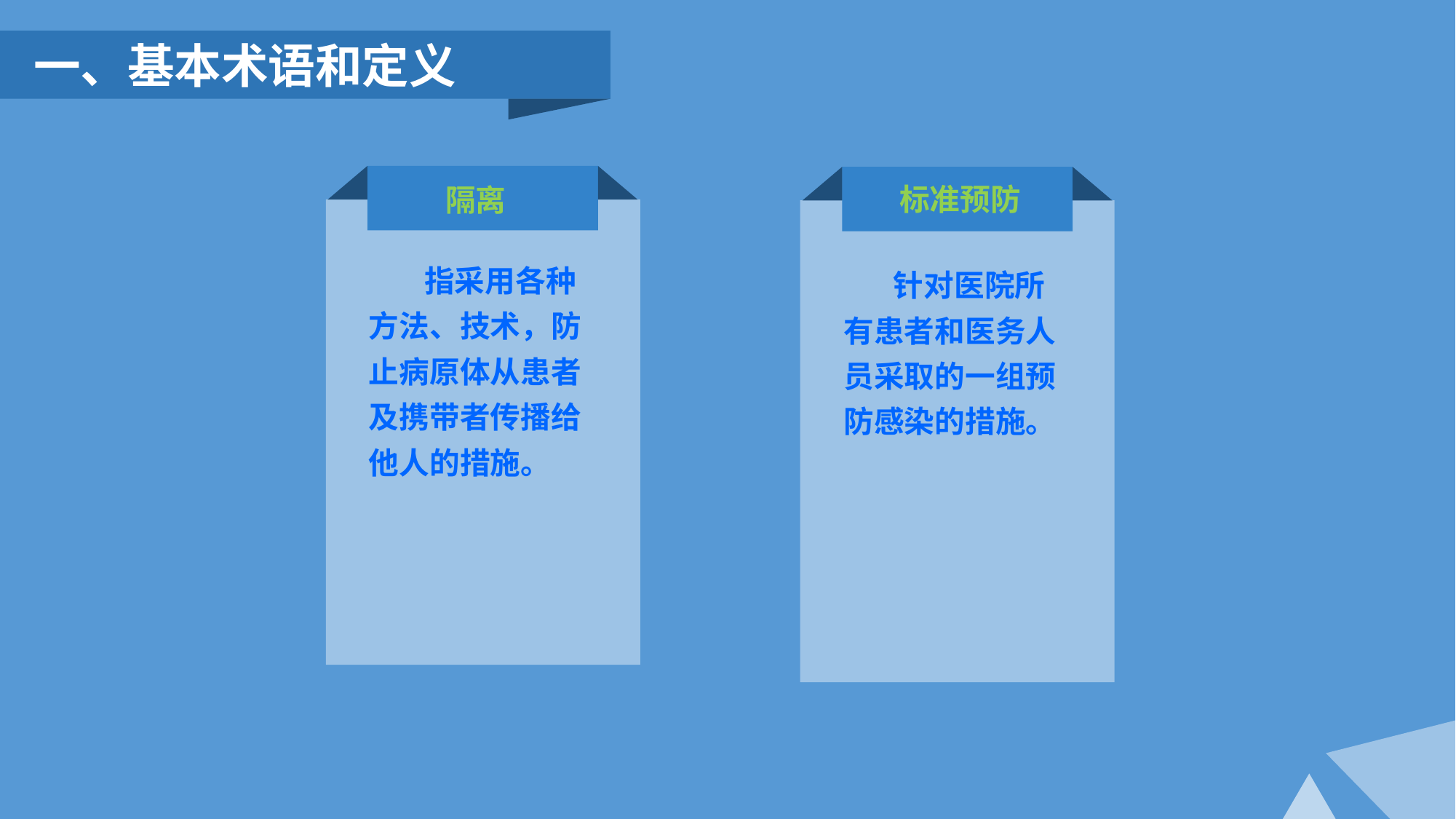

一、基本术语和定义

       隔离

       指采用各种方法、技术，防止病原体从患者及携带者传播给他人的措施。

   标准预防

       针对医院所有患者和医务人员采取的一组预防感染的措施。